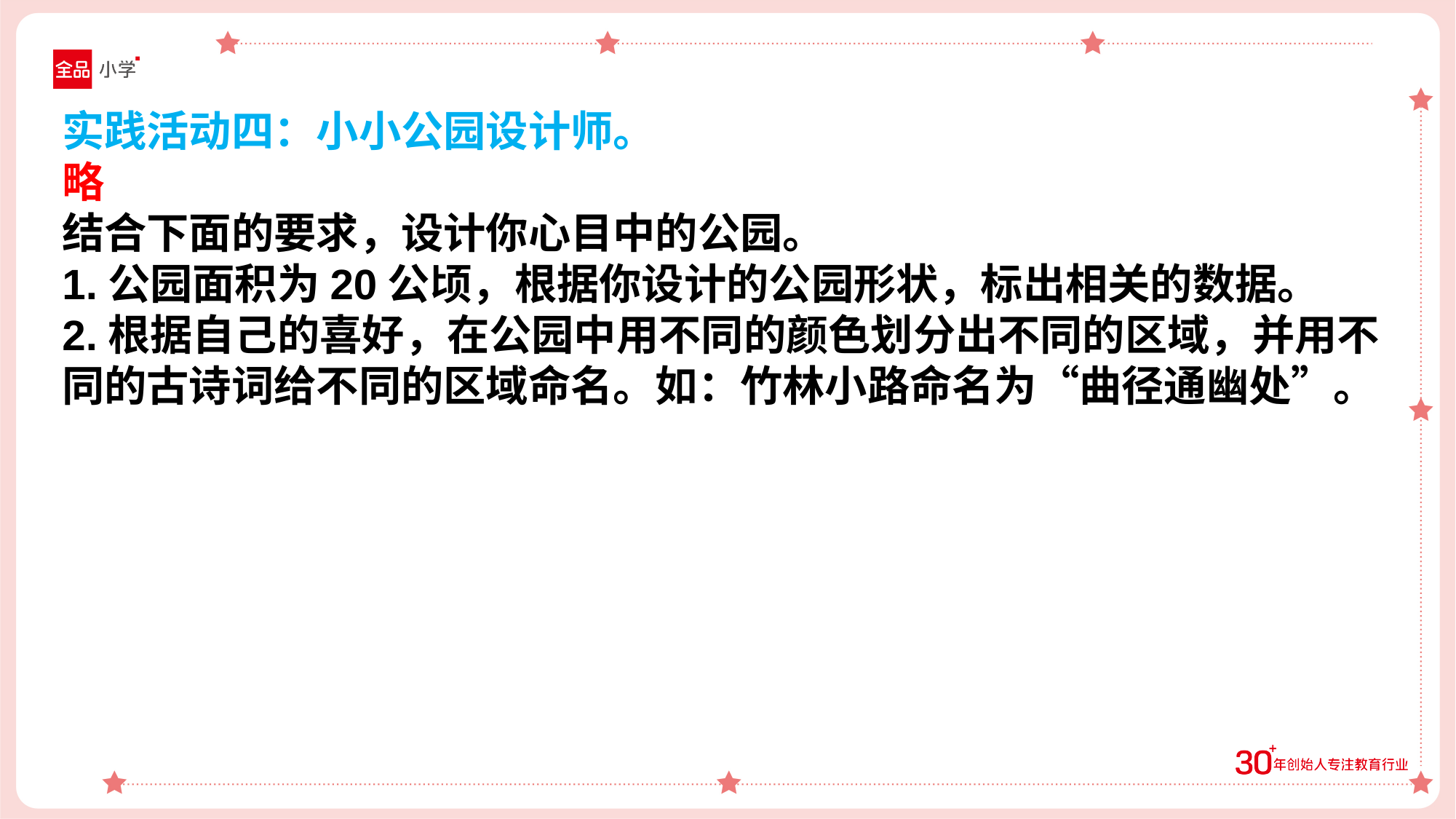

实践活动四：小小公园设计师。
略
结合下面的要求，设计你心目中的公园。
1.公园面积为20公顷，根据你设计的公园形状，标出相关的数据。
2.根据自己的喜好，在公园中用不同的颜色划分出不同的区域，并用不同的古诗词给不同的区域命名。如：竹林小路命名为“曲径通幽处”。